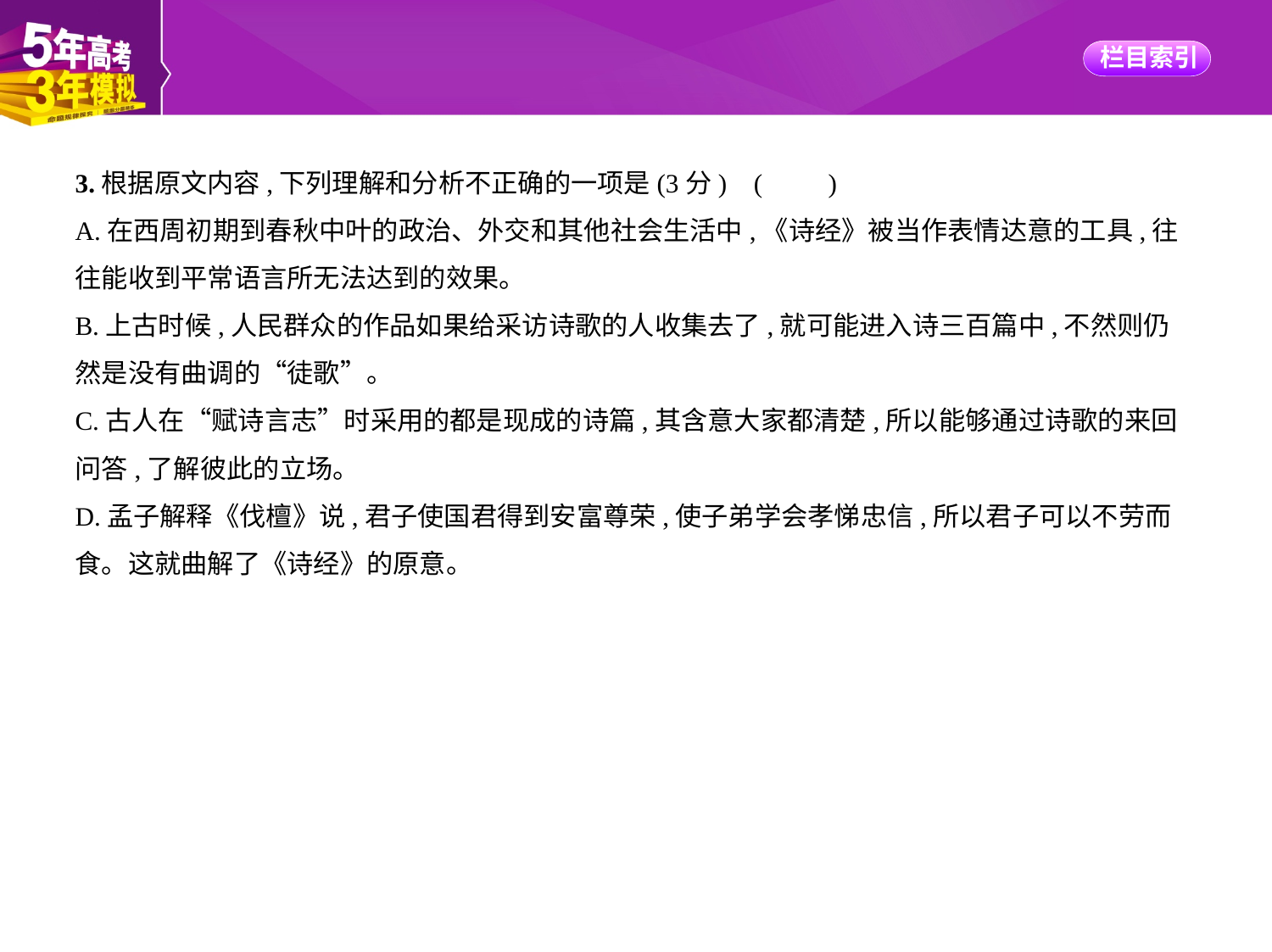

3.根据原文内容,下列理解和分析不正确的一项是(3分) (　　)
A.在西周初期到春秋中叶的政治、外交和其他社会生活中,《诗经》被当作表情达意的工具,往
往能收到平常语言所无法达到的效果。
B.上古时候,人民群众的作品如果给采访诗歌的人收集去了,就可能进入诗三百篇中,不然则仍
然是没有曲调的“徒歌”。
C.古人在“赋诗言志”时采用的都是现成的诗篇,其含意大家都清楚,所以能够通过诗歌的来回
问答,了解彼此的立场。
D.孟子解释《伐檀》说,君子使国君得到安富尊荣,使子弟学会孝悌忠信,所以君子可以不劳而
食。这就曲解了《诗经》的原意。